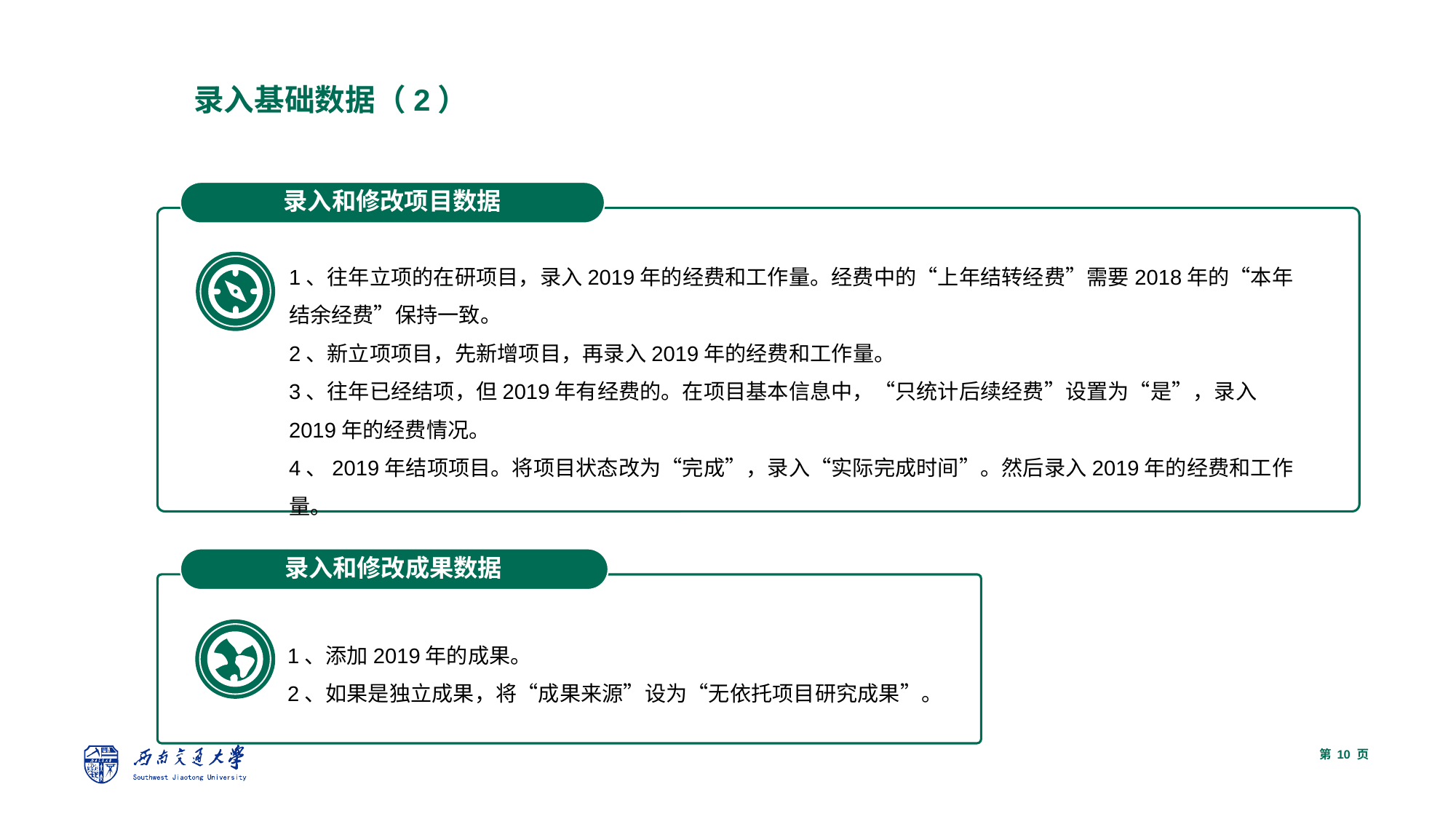

录入基础数据（2）

录入和修改项目数据

1、往年立项的在研项目，录入2019年的经费和工作量。经费中的“上年结转经费”需要2018年的“本年结余经费”保持一致。
2、新立项项目，先新增项目，再录入2019年的经费和工作量。
3、往年已经结项，但2019年有经费的。在项目基本信息中，“只统计后续经费”设置为“是”，录入2019年的经费情况。
4、2019年结项项目。将项目状态改为“完成”，录入“实际完成时间”。然后录入2019年的经费和工作量。

录入和修改成果数据

1、添加2019年的成果。
2、如果是独立成果，将“成果来源”设为“无依托项目研究成果”。
第 10 页